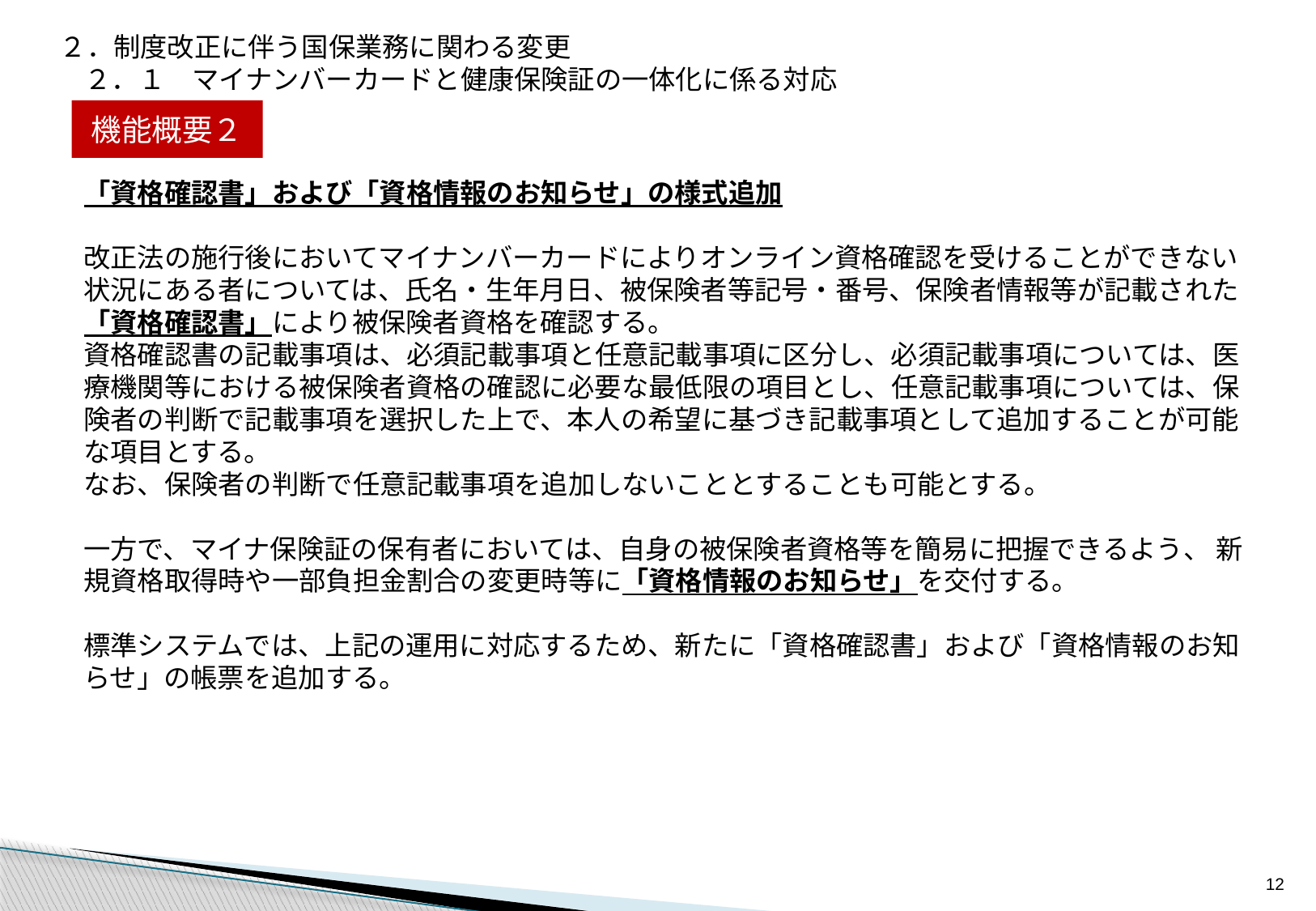

２．制度改正に伴う国保業務に関わる変更
２．１　マイナンバーカードと健康保険証の一体化に係る対応
機能概要２
「資格確認書」および「資格情報のお知らせ」の様式追加

改正法の施行後においてマイナンバーカードによりオンライン資格確認を受けることができない状況にある者については、氏名・生年月日、被保険者等記号・番号、保険者情報等が記載された「資格確認書」により被保険者資格を確認する。
資格確認書の記載事項は、必須記載事項と任意記載事項に区分し、必須記載事項については、医療機関等における被保険者資格の確認に必要な最低限の項目とし、任意記載事項については、保険者の判断で記載事項を選択した上で、本人の希望に基づき記載事項として追加することが可能な項目とする。
なお、保険者の判断で任意記載事項を追加しないこととすることも可能とする。

一方で、マイナ保険証の保有者においては、自身の被保険者資格等を簡易に把握できるよう、 新規資格取得時や一部負担金割合の変更時等に「資格情報のお知らせ」を交付する。

標準システムでは、上記の運用に対応するため、新たに「資格確認書」および「資格情報のお知らせ」の帳票を追加する。
12